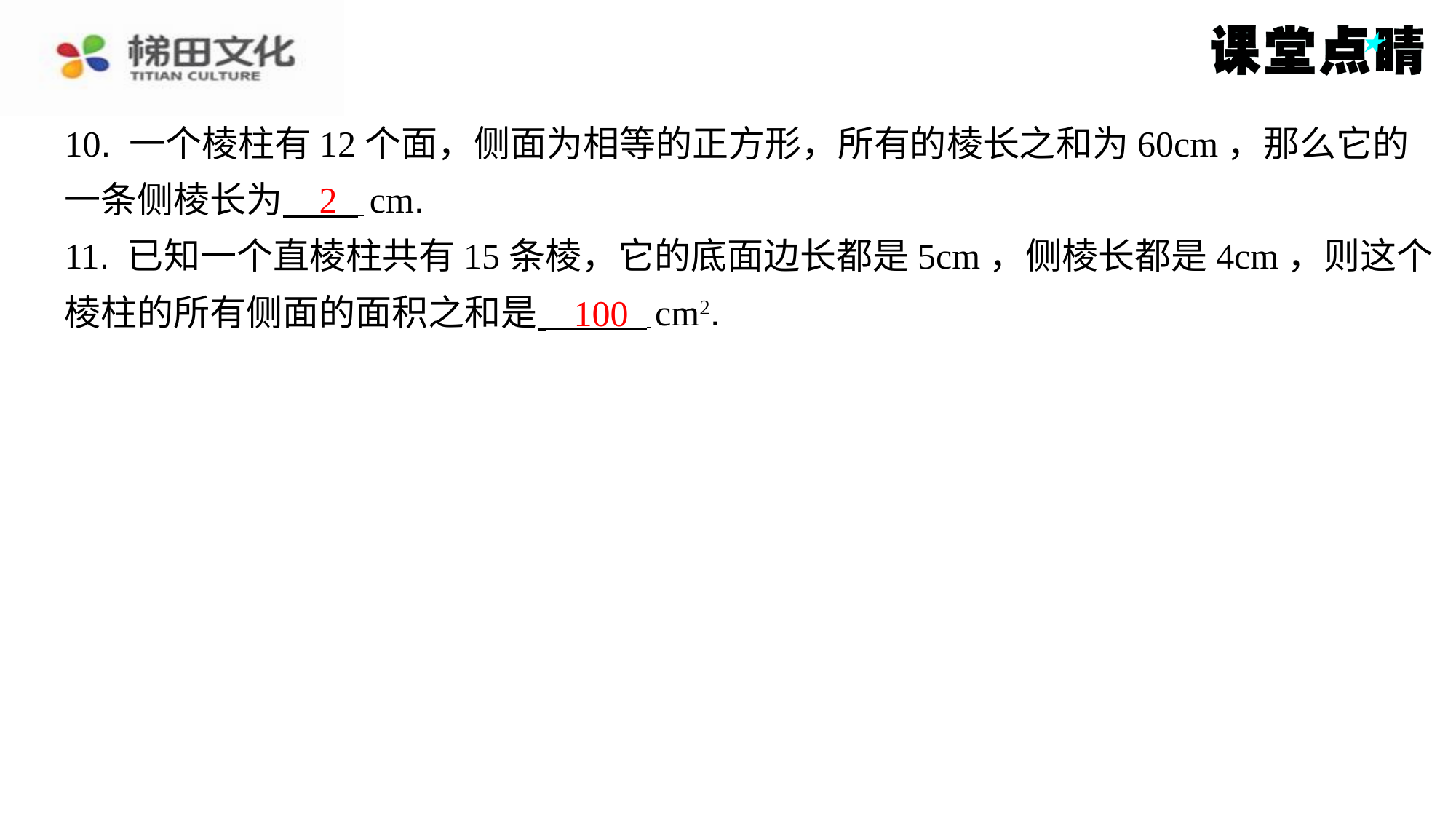

10. 一个棱柱有12个面，侧面为相等的正方形，所有的棱长之和为60cm，那么它的
一条侧棱长为            cm.
11. 已知一个直棱柱共有15条棱，它的底面边长都是5cm，侧棱长都是4cm，则这个
棱柱的所有侧面的面积之和是                 cm2.
2
100